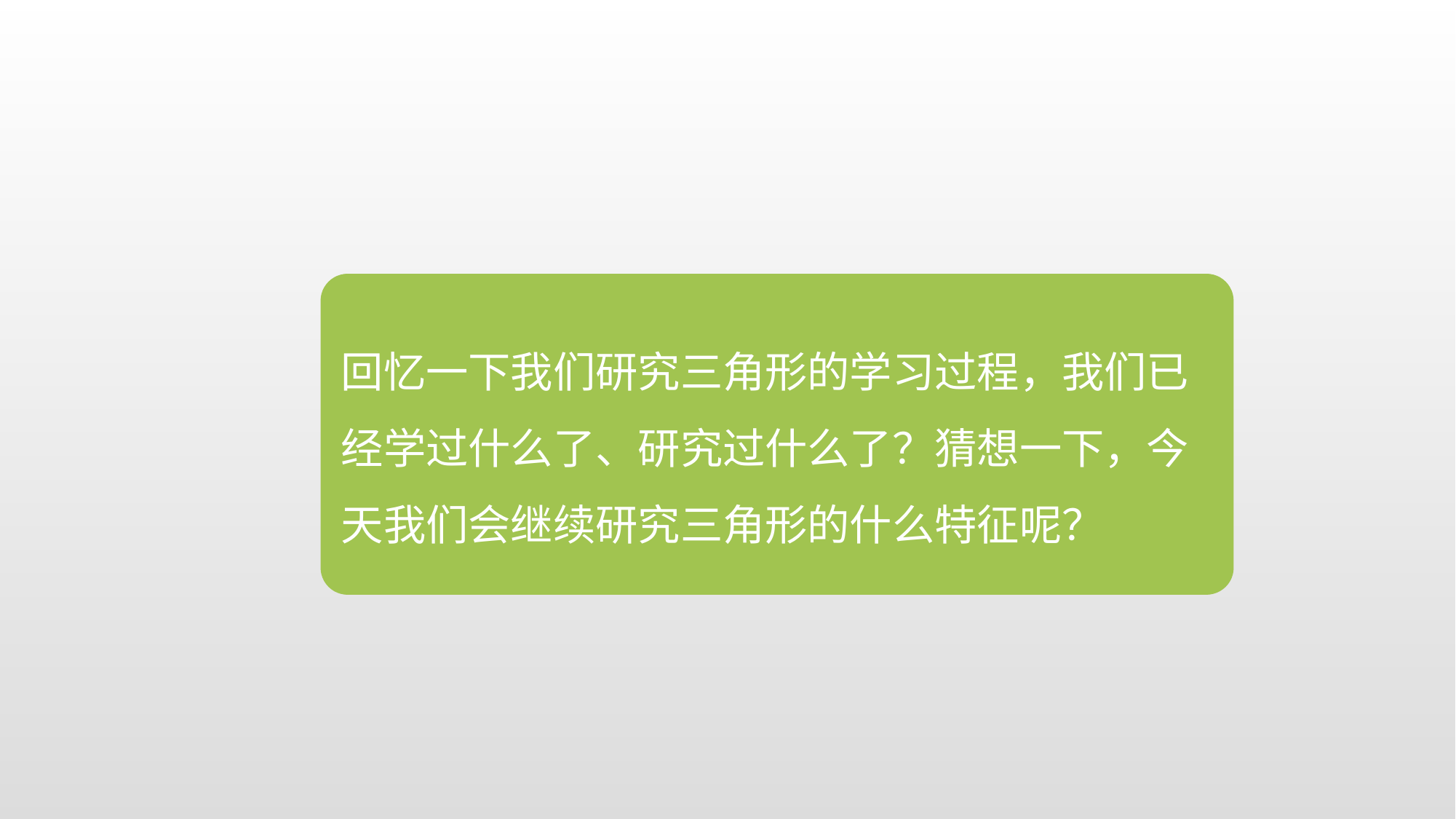

请在书本第112的方格图中设计一个你喜欢的图案，再简单交代一下你希望如何平移，最后交给你的同桌，互相挑战一下吧！
回忆一下我们研究三角形的学习过程，我们已经学过什么了、研究过什么了？猜想一下，今天我们会继续研究三角形的什么特征呢？